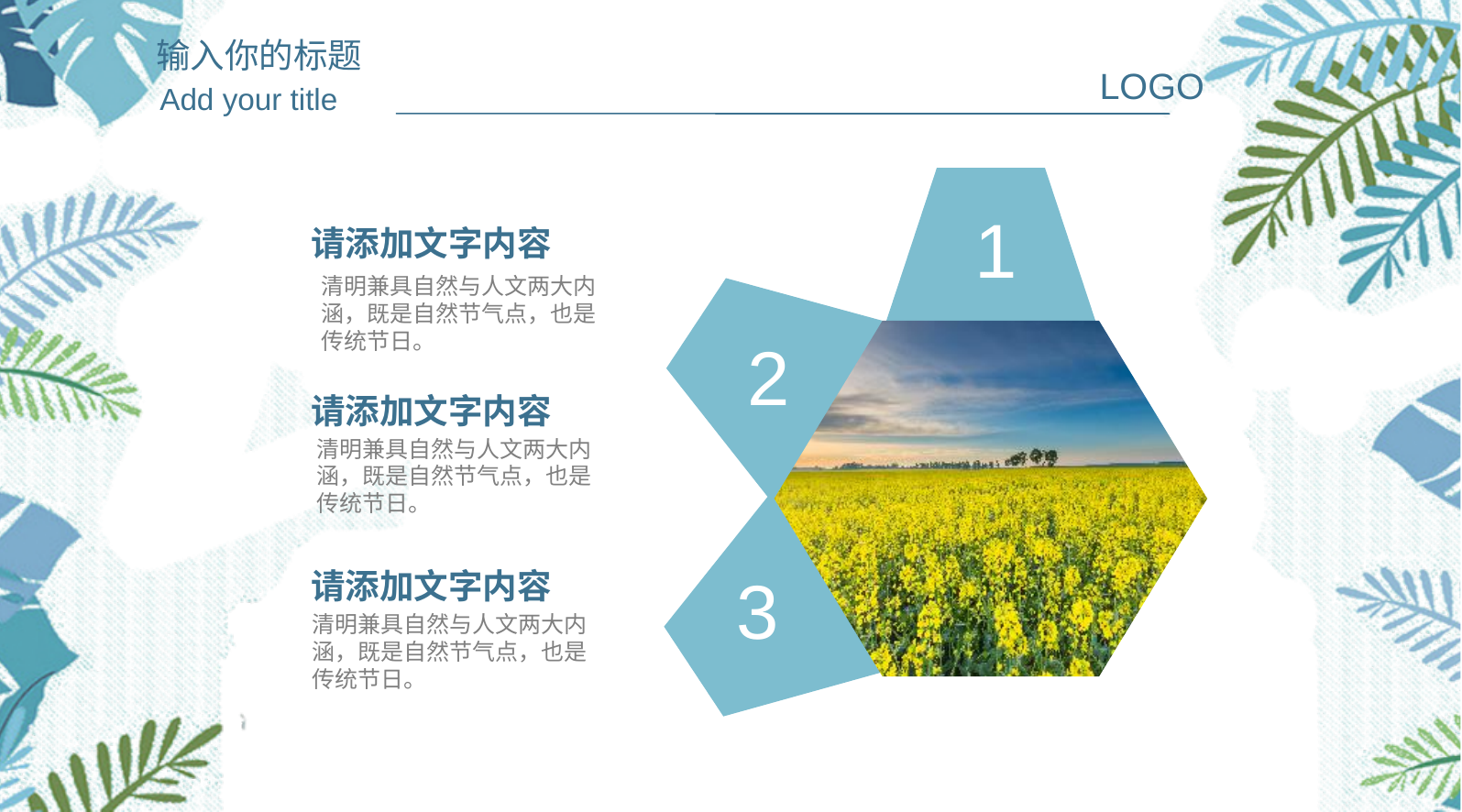

1
请添加文字内容
清明兼具自然与人文两大内涵，既是自然节气点，也是传统节日。

2
请添加文字内容

清明兼具自然与人文两大内涵，既是自然节气点，也是传统节日。
3
请添加文字内容

清明兼具自然与人文两大内涵，既是自然节气点，也是传统节日。